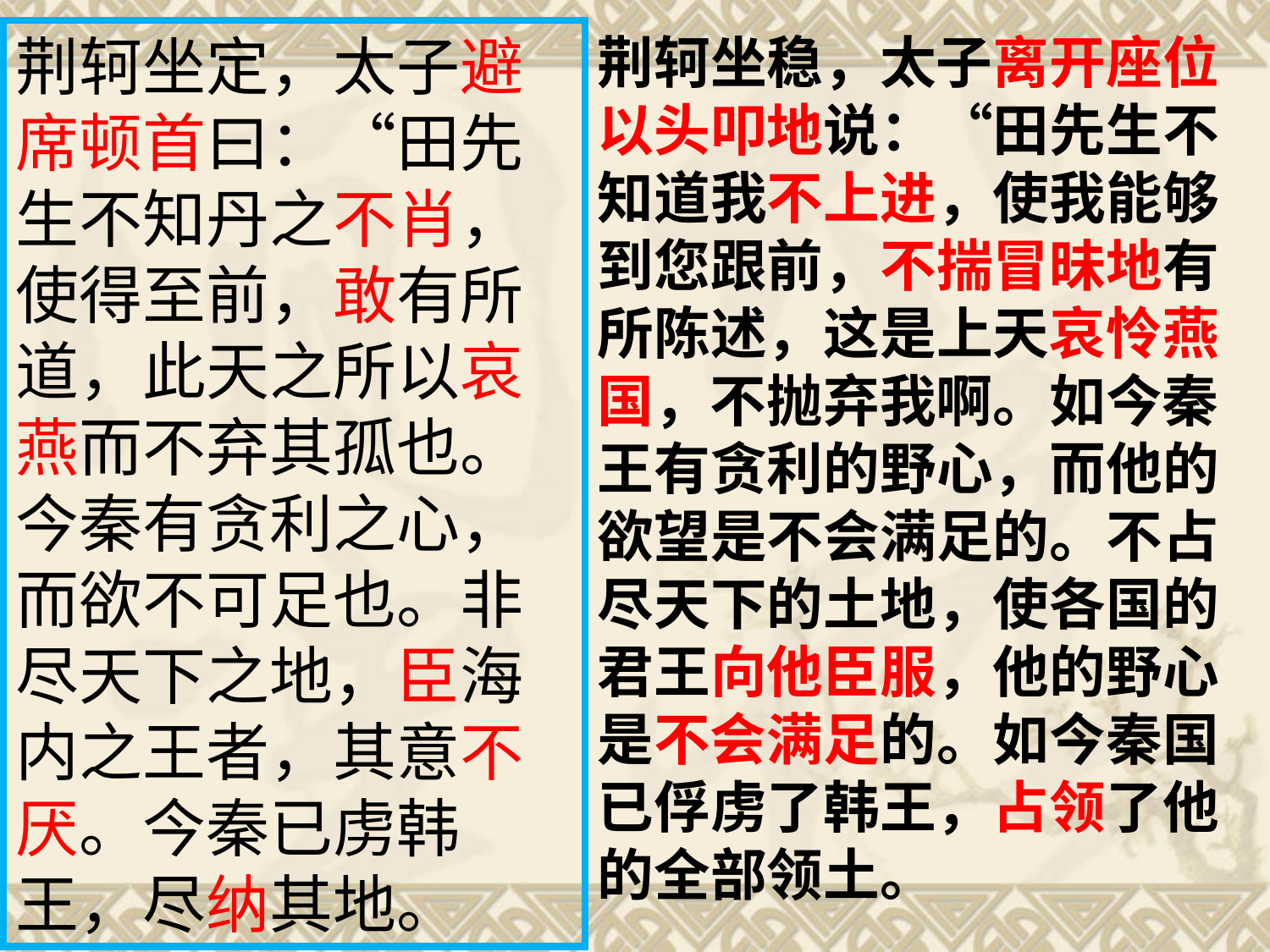

荆轲坐定，太子避席顿首曰：“田先生不知丹之不肖，使得至前，敢有所道，此天之所以哀燕而不弃其孤也。今秦有贪利之心，而欲不可足也。非尽天下之地，臣海内之王者，其意不厌。今秦已虏韩王，尽纳其地。
荆轲坐稳，太子离开座位以头叩地说：“田先生不知道我不上进，使我能够到您跟前，不揣冒昧地有所陈述，这是上天哀怜燕国，不抛弃我啊。如今秦王有贪利的野心，而他的欲望是不会满足的。不占尽天下的土地，使各国的君王向他臣服，他的野心是不会满足的。如今秦国已俘虏了韩王，占领了他的全部领土。